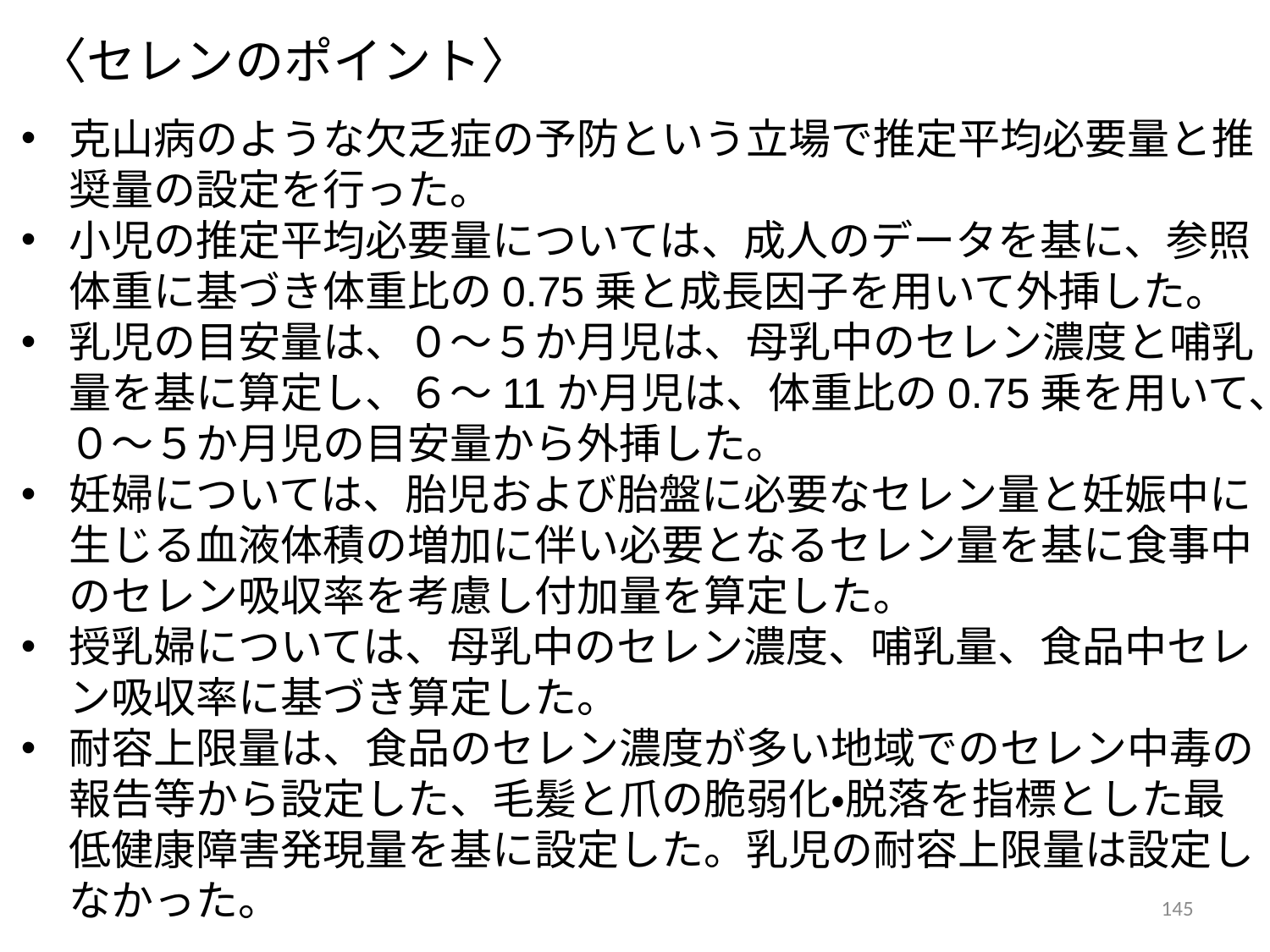

〈セレンのポイント〉

克山病のような欠乏症の予防という立場で推定平均必要量と推奨量の設定を行った。
小児の推定平均必要量については、成人のデータを基に、参照体重に基づき体重比の0.75乗と成長因子を用いて外挿した。
乳児の目安量は、０～５か月児は、母乳中のセレン濃度と哺乳量を基に算定し、６～11か月児は、体重比の0.75乗を用いて、０～５か月児の目安量から外挿した。
妊婦については、胎児および胎盤に必要なセレン量と妊娠中に生じる血液体積の増加に伴い必要となるセレン量を基に食事中のセレン吸収率を考慮し付加量を算定した。
授乳婦については、母乳中のセレン濃度、哺乳量、食品中セレン吸収率に基づき算定した。
耐容上限量は、食品のセレン濃度が多い地域でのセレン中毒の報告等から設定した、毛髪と爪の脆弱化・脱落を指標とした最低健康障害発現量を基に設定した。乳児の耐容上限量は設定しなかった。
145